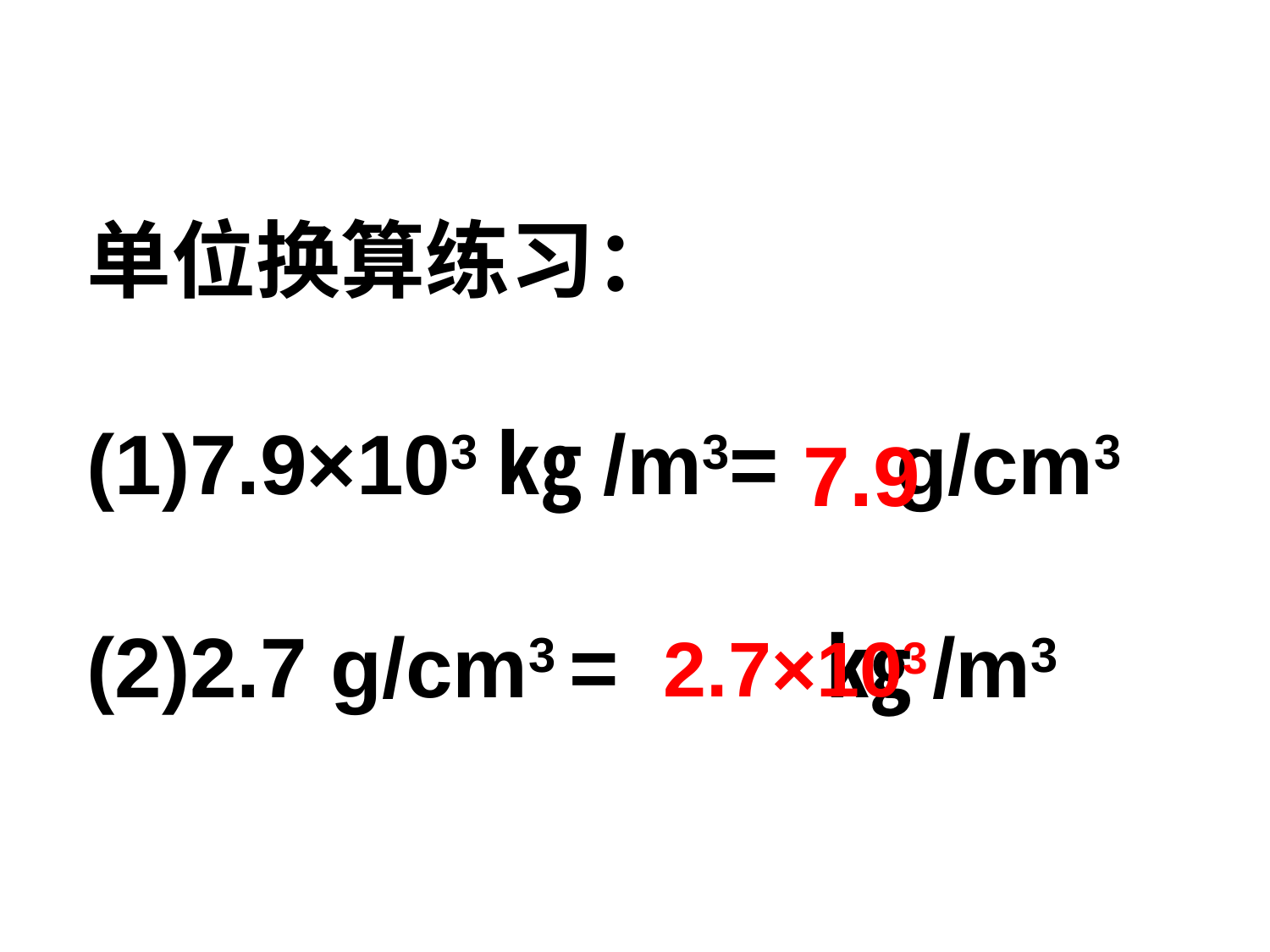

单位换算练习：

(1)7.9×103㎏/m3=     g/cm3

(2)2.7 g/cm3 =        ㎏/m3
7.9
2.7×103